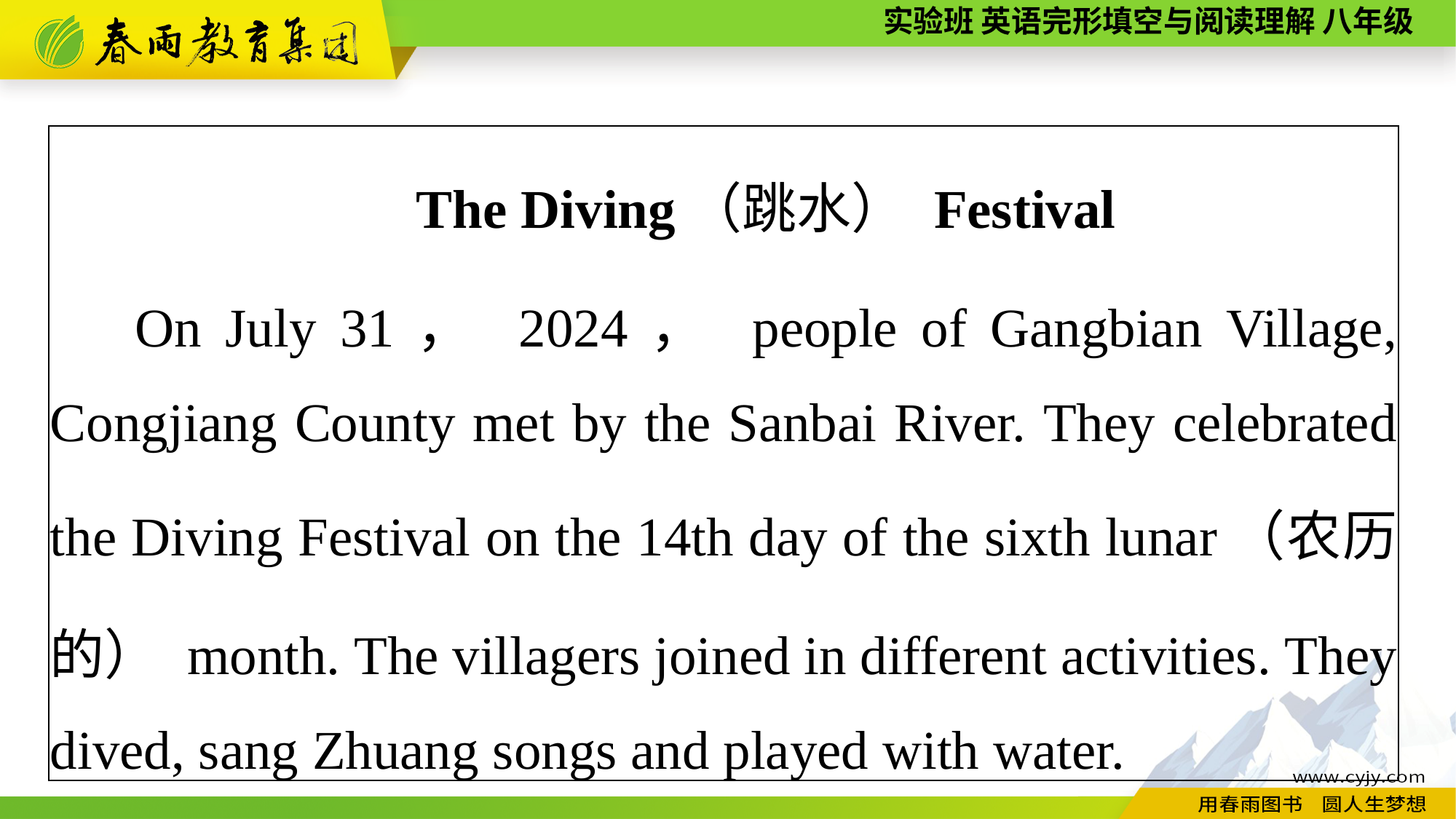

| The Diving（跳水） Festival On July 31， 2024， people of Gangbian Village, Congjiang County met by the Sanbai River. They celebrated the Diving Festival on the 14th day of the sixth lunar（农历的） month. The villagers joined in different activities. They dived, sang Zhuang songs and played with water. |
| --- |